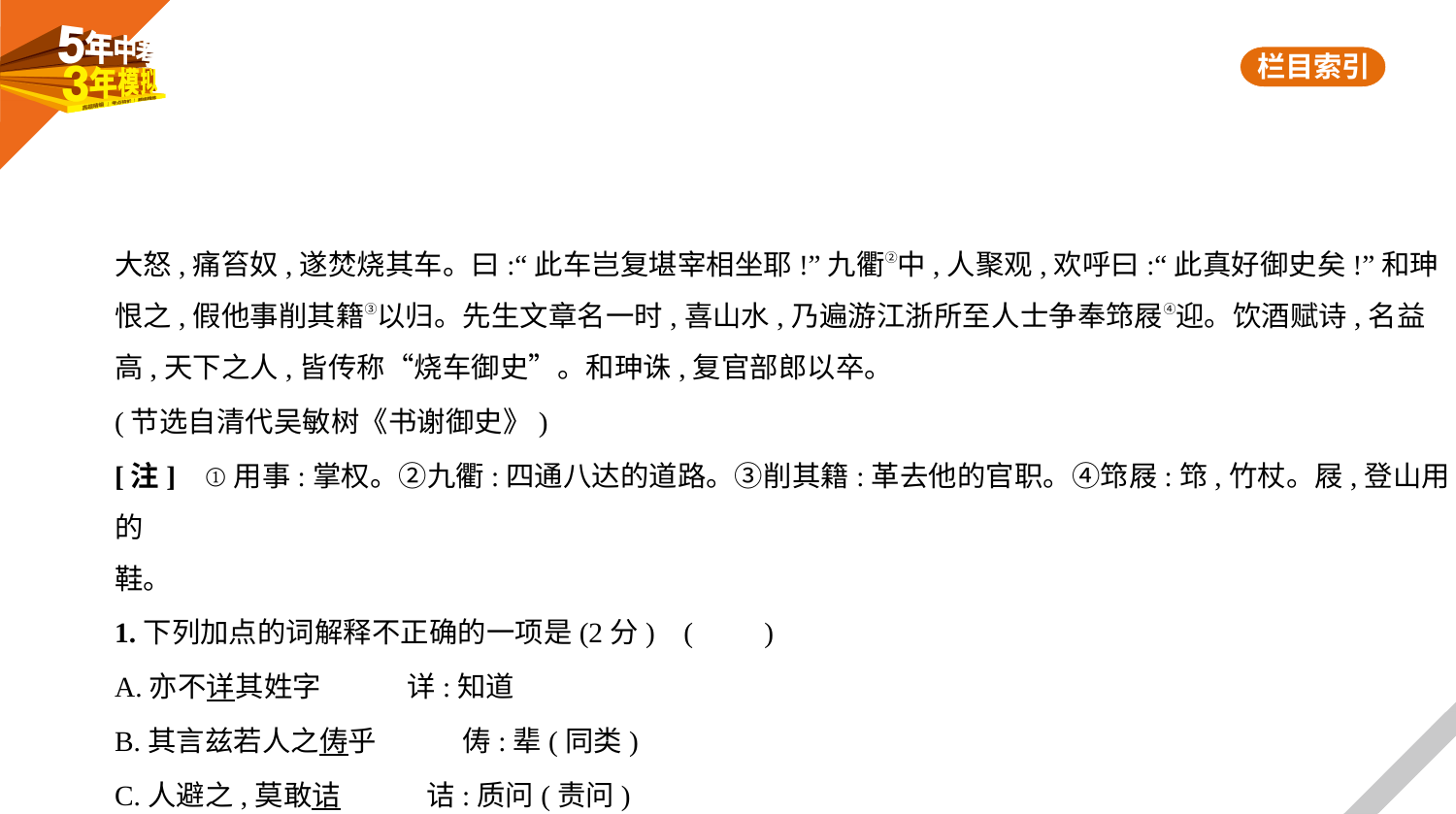

大怒,痛笞奴,遂焚烧其车。曰:“此车岂复堪宰相坐耶!”九衢②中,人聚观,欢呼曰:“此真好御史矣!”和珅
恨之,假他事削其籍③以归。先生文章名一时,喜山水,乃遍游江浙所至人士争奉筇屐④迎。饮酒赋诗,名益
高,天下之人,皆传称“烧车御史”。和珅诛,复官部郎以卒。
(节选自清代吴敏树《书谢御史》)
[注]    ①用事:掌权。②九衢:四通八达的道路。③削其籍:革去他的官职。④筇屐:筇,竹杖。屐,登山用的
鞋。
1.下列加点的词解释不正确的一项是(2分) (　　)
A.亦不详其姓字　　　详:知道
B.其言兹若人之俦乎　　　俦:辈(同类)
C.人避之,莫敢诘　　　诘:质问(责问)